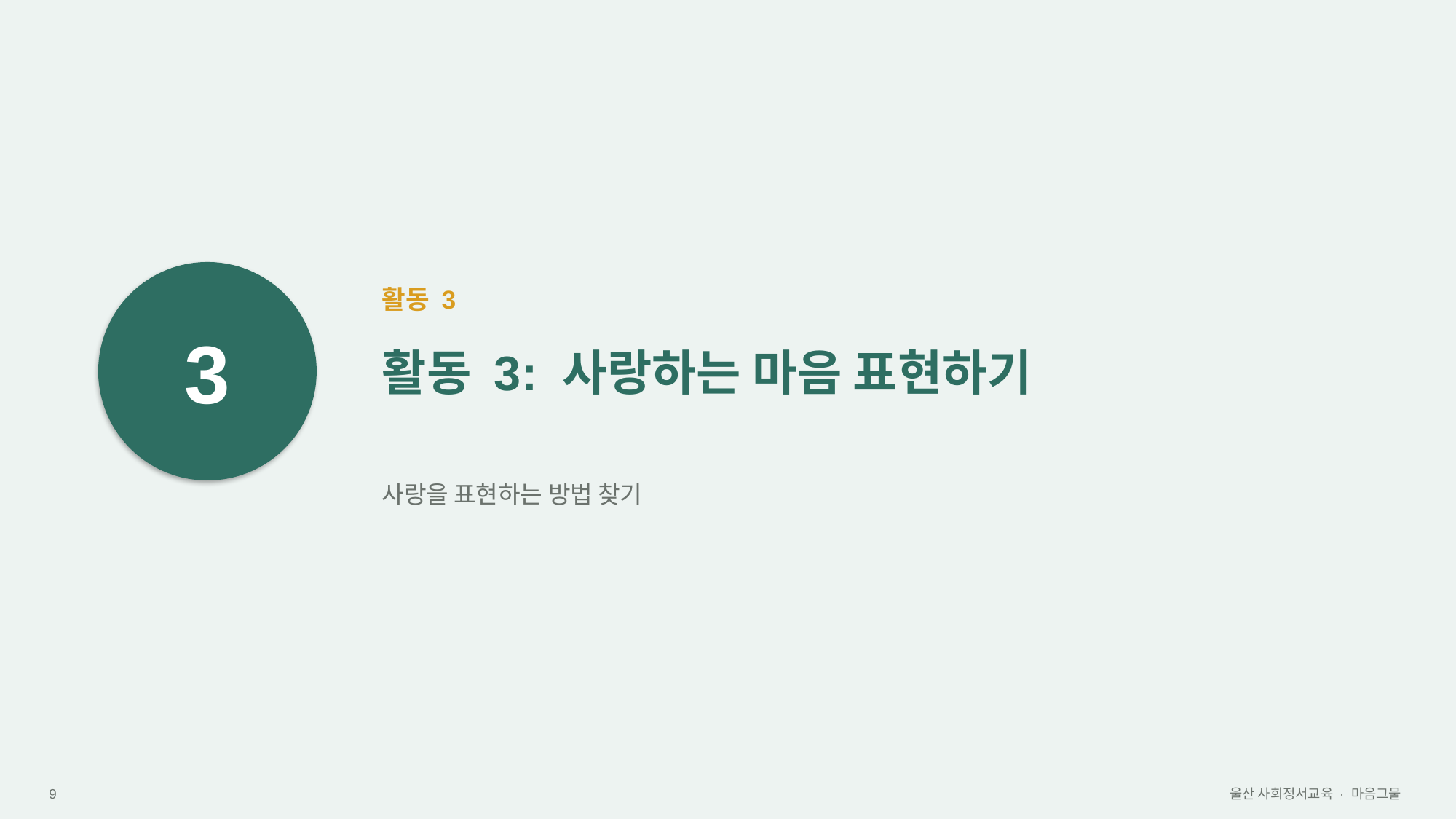

3
활동 3
활동 3: 사랑하는 마음 표현하기
사랑을 표현하는 방법 찾기
9
울산 사회정서교육 · 마음그물